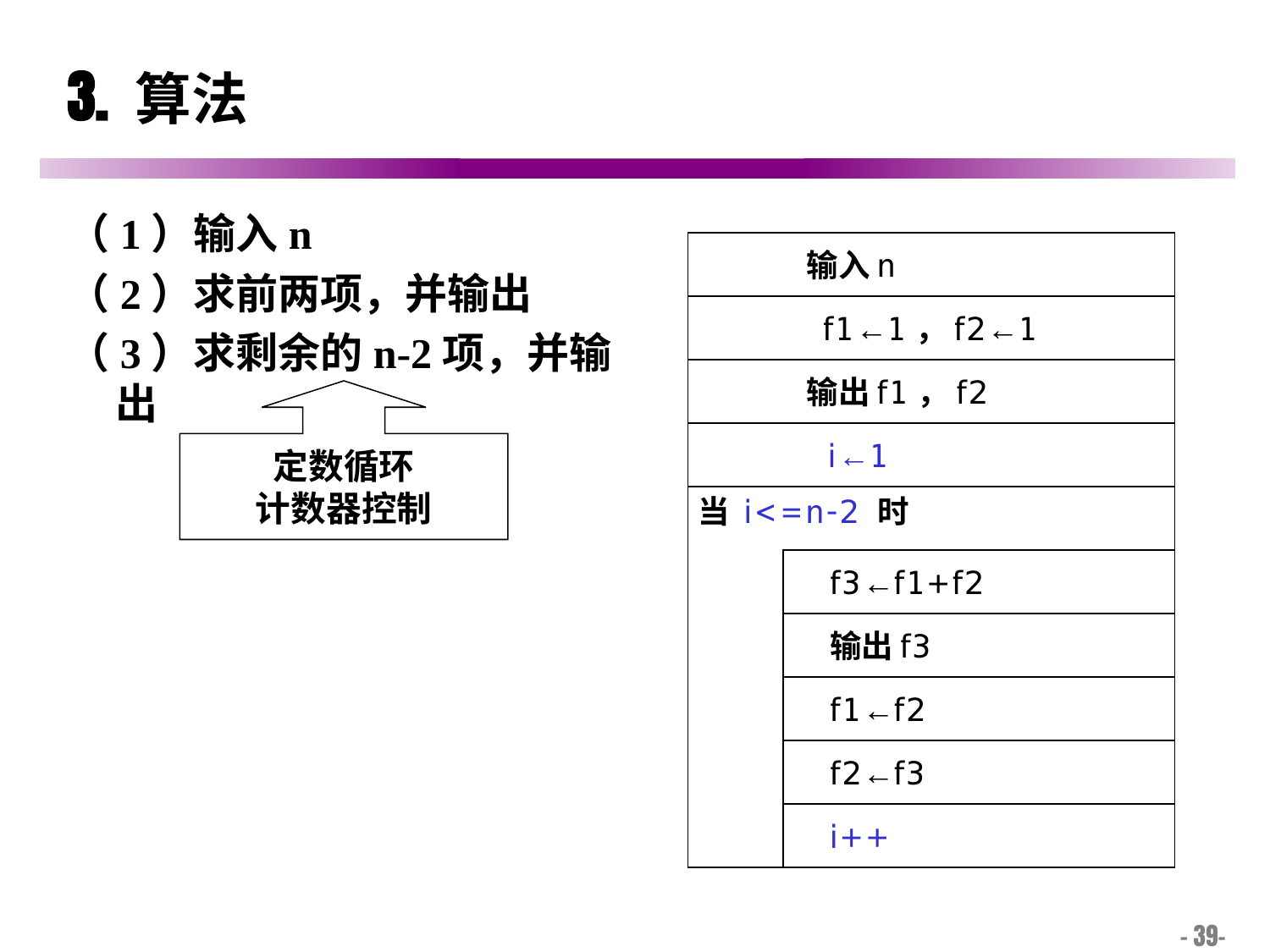

# 3. 算法
（1）输入n
（2）求前两项，并输出
（3）求剩余的n-2项，并输出

              输入n
f1←1，f2←1
              输出f1，f2
定数循环
计数器控制
              i←1
当 i<=n-2 时

    f3←f1+f2
    输出f3
    f1←f2
    f2←f3
    i++
 - 39-